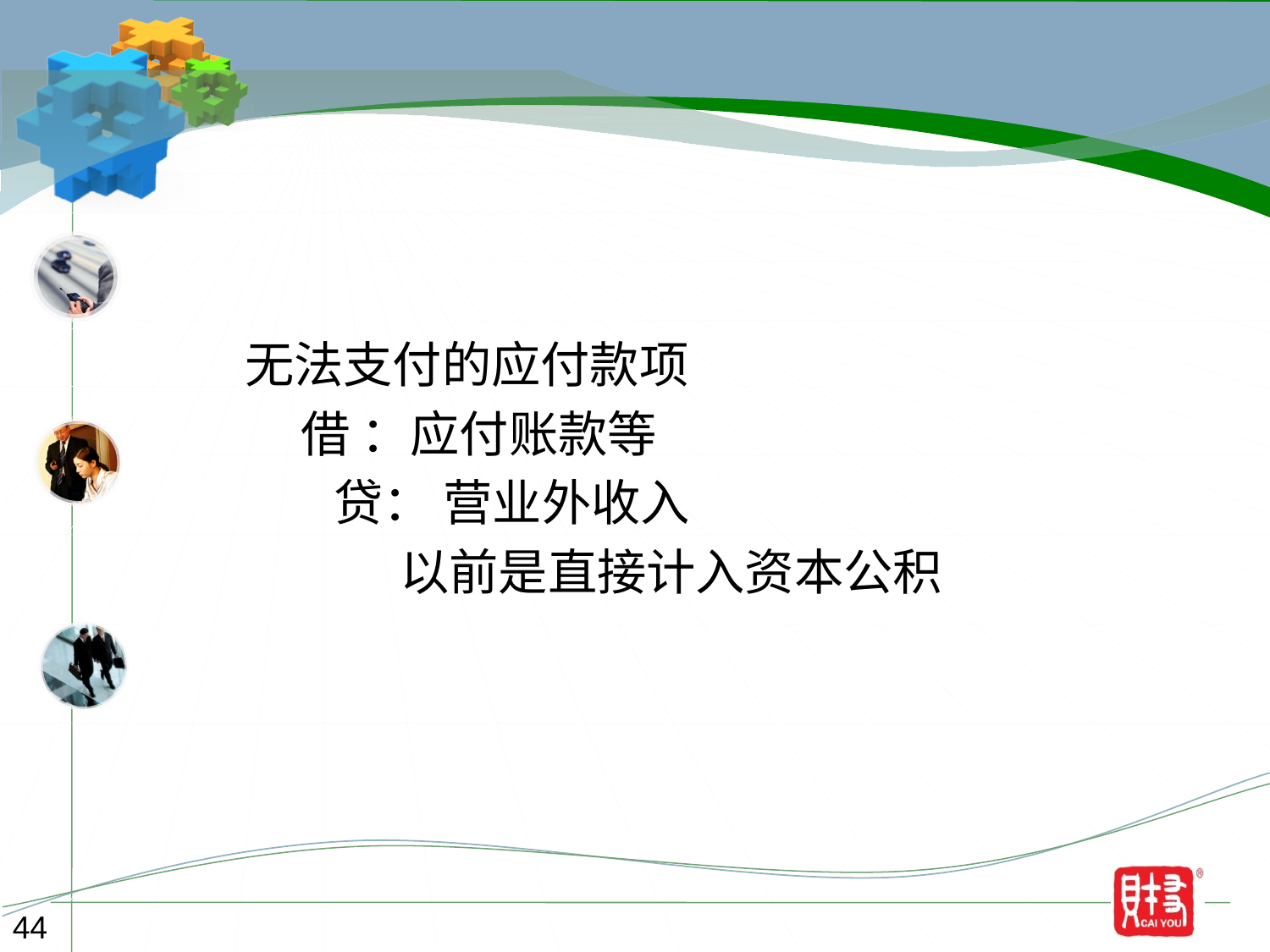

无法支付的应付款项
    借 ：应付账款等
       贷： 营业外收入
             以前是直接计入资本公积

44